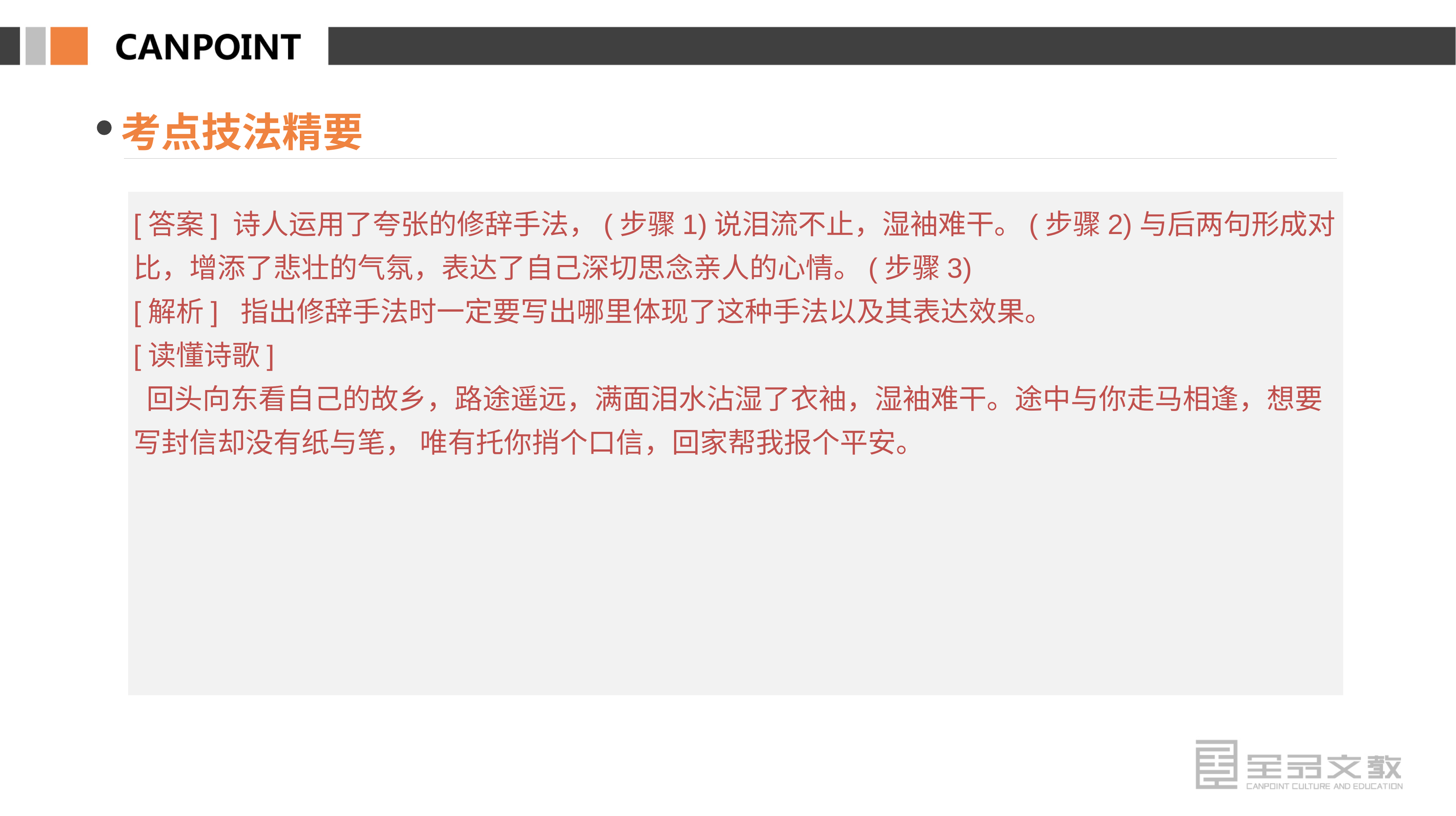

考点技法精要

[答案] 诗人运用了夸张的修辞手法，(步骤1)说泪流不止，湿袖难干。(步骤2)与后两句形成对比，增添了悲壮的气氛，表达了自己深切思念亲人的心情。(步骤3)
[解析]  指出修辞手法时一定要写出哪里体现了这种手法以及其表达效果。
[读懂诗歌]
 回头向东看自己的故乡，路途遥远，满面泪水沾湿了衣袖，湿袖难干。途中与你走马相逢，想要写封信却没有纸与笔， 唯有托你捎个口信，回家帮我报个平安。